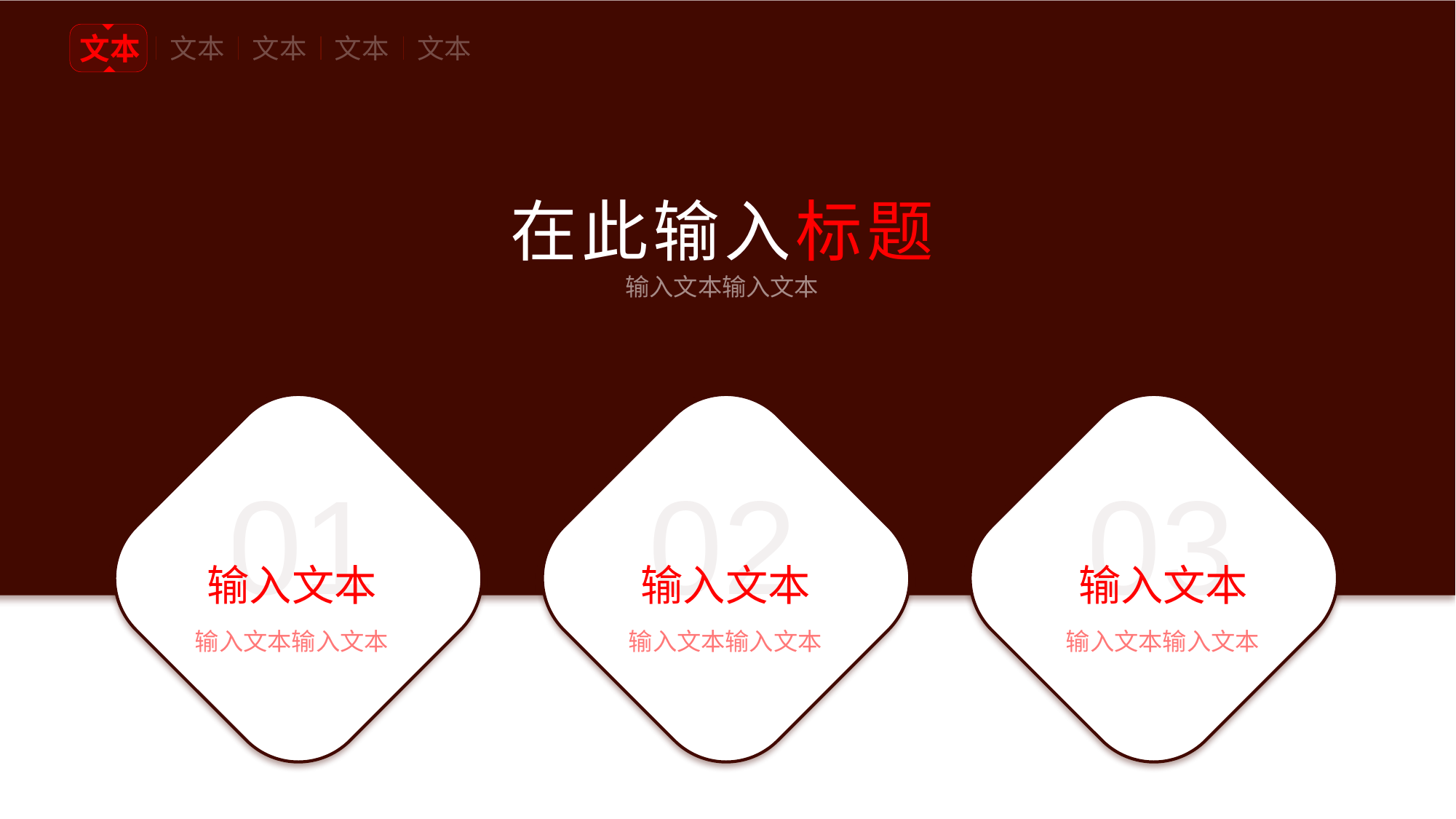

文本
文本
文本
文本
文本

在此输入标题
输入文本输入文本

01
02
03
输入文本
输入文本
输入文本
输入文本输入文本
输入文本输入文本
输入文本输入文本